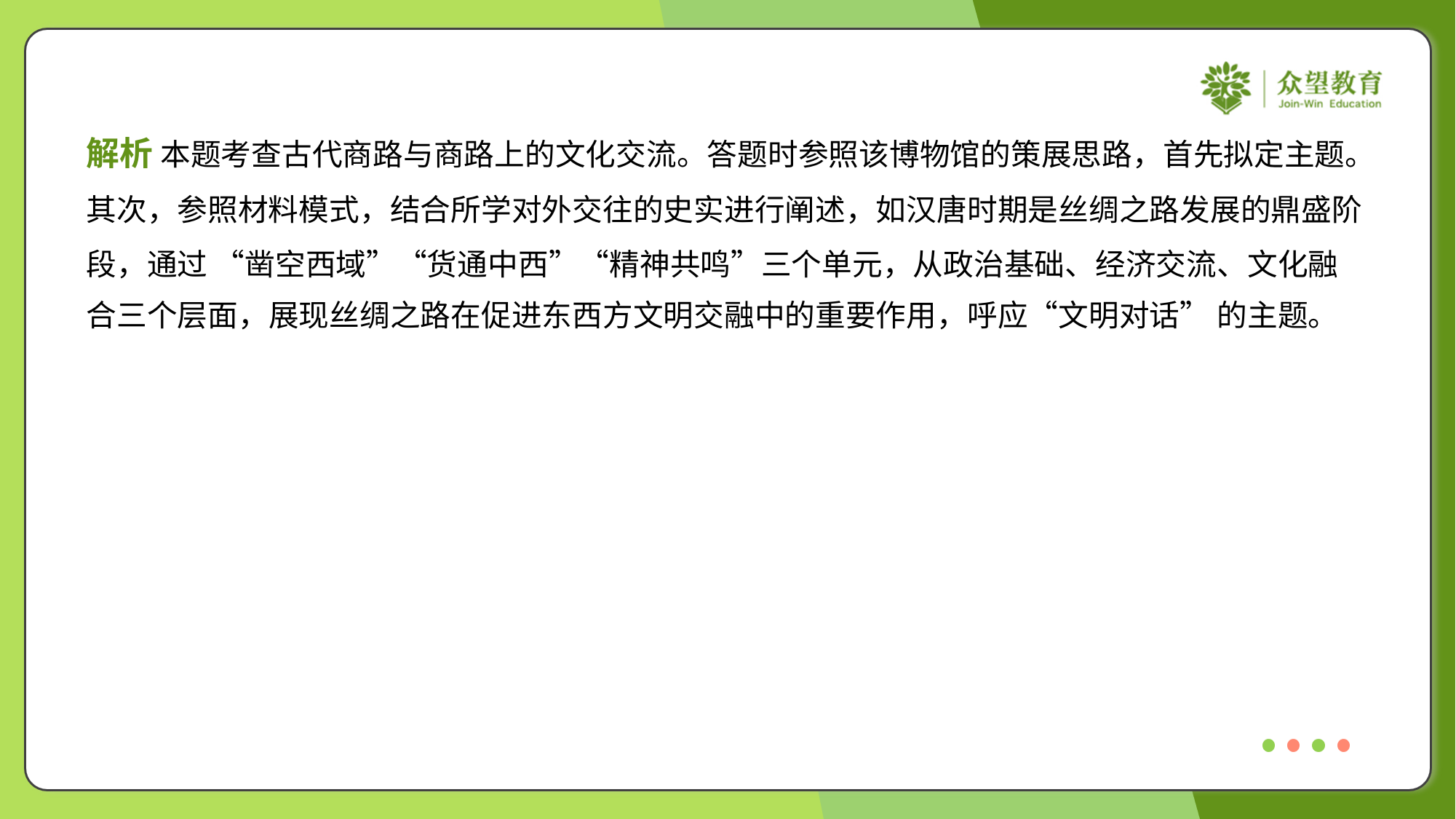

解析 本题考查古代商路与商路上的文化交流。答题时参照该博物馆的策展思路，首先拟定主题。
其次，参照材料模式，结合所学对外交往的史实进行阐述，如汉唐时期是丝绸之路发展的鼎盛阶
段，通过 “凿空西域”“货通中西”“精神共鸣”三个单元，从政治基础、经济交流、文化融
合三个层面，展现丝绸之路在促进东西方文明交融中的重要作用，呼应“文明对话” 的主题。